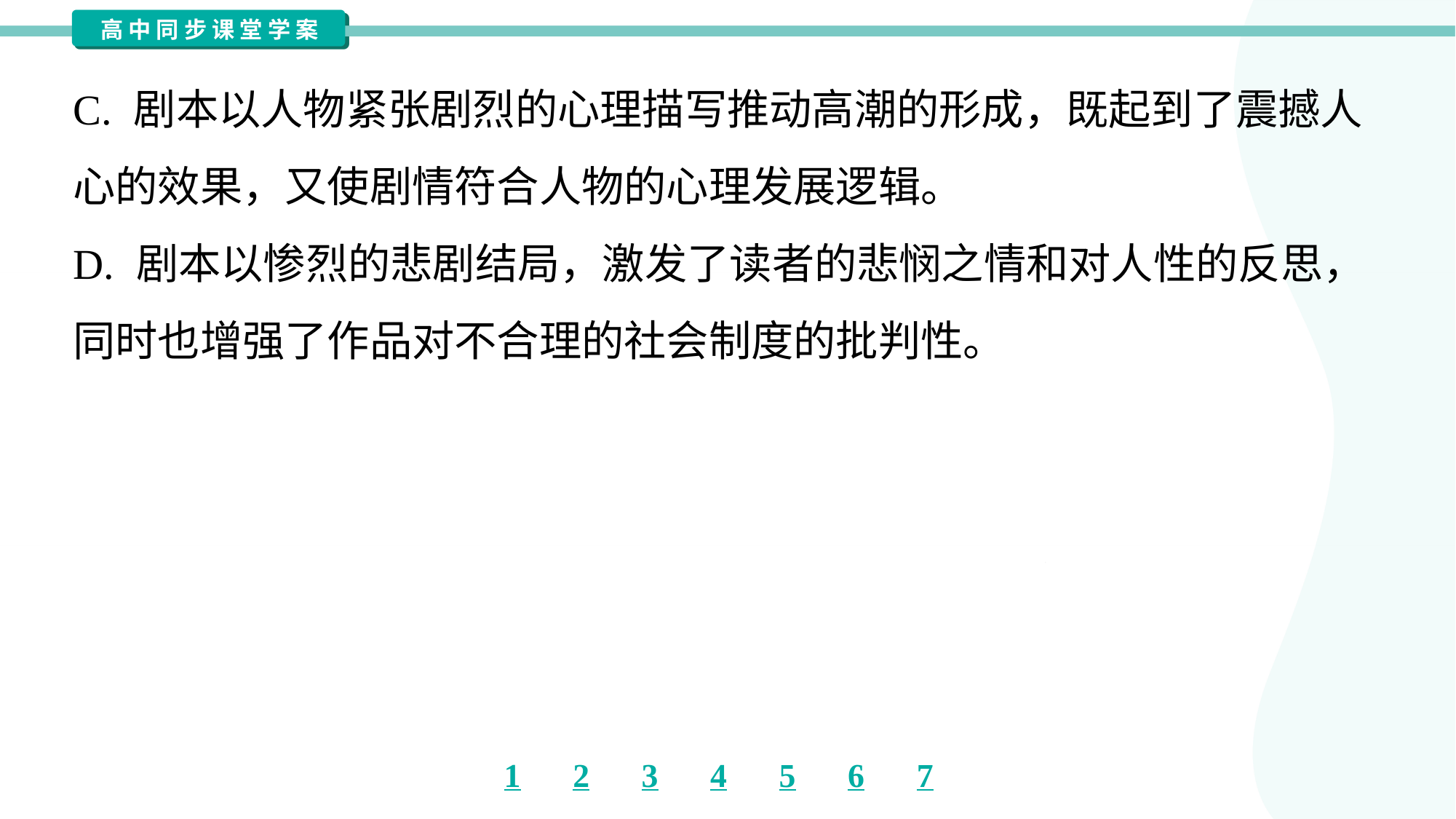

C. 剧本以人物紧张剧烈的心理描写推动高潮的形成，既起到了震撼人
心的效果，又使剧情符合人物的心理发展逻辑。
D. 剧本以惨烈的悲剧结局，激发了读者的悲悯之情和对人性的反思，
同时也增强了作品对不合理的社会制度的批判性。